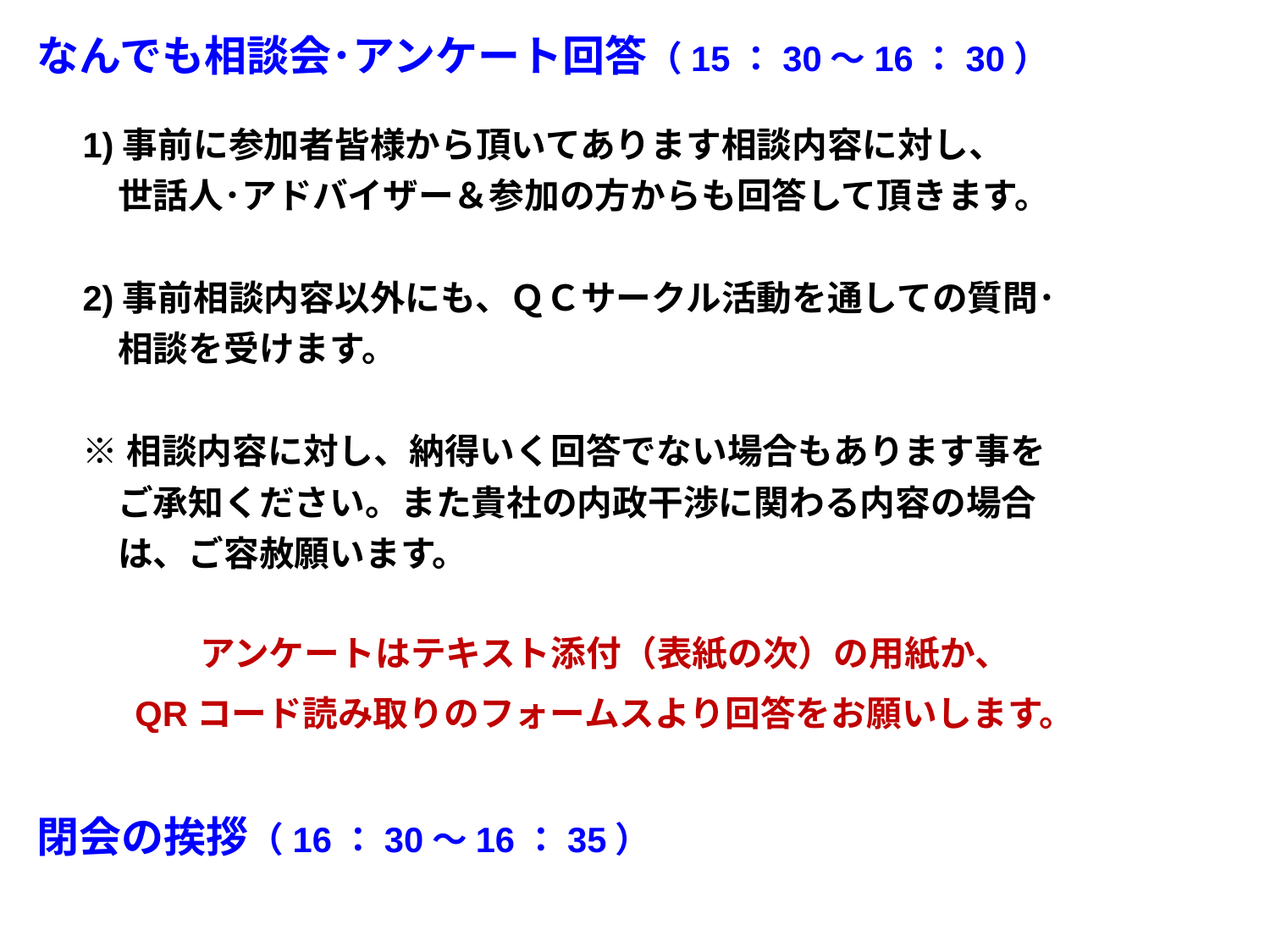

なんでも相談会･アンケート回答（15：30～16：30）
1)事前に参加者皆様から頂いてあります相談内容に対し、
　世話人･アドバイザー＆参加の方からも回答して頂きます。

2)事前相談内容以外にも、ＱＣサークル活動を通しての質問･
　相談を受けます。

※相談内容に対し、納得いく回答でない場合もあります事を
　ご承知ください。また貴社の内政干渉に関わる内容の場合
　は、ご容赦願います。
アンケートはテキスト添付（表紙の次）の用紙か、
QRコード読み取りのフォームスより回答をお願いします。
閉会の挨拶（16：30～16：35）